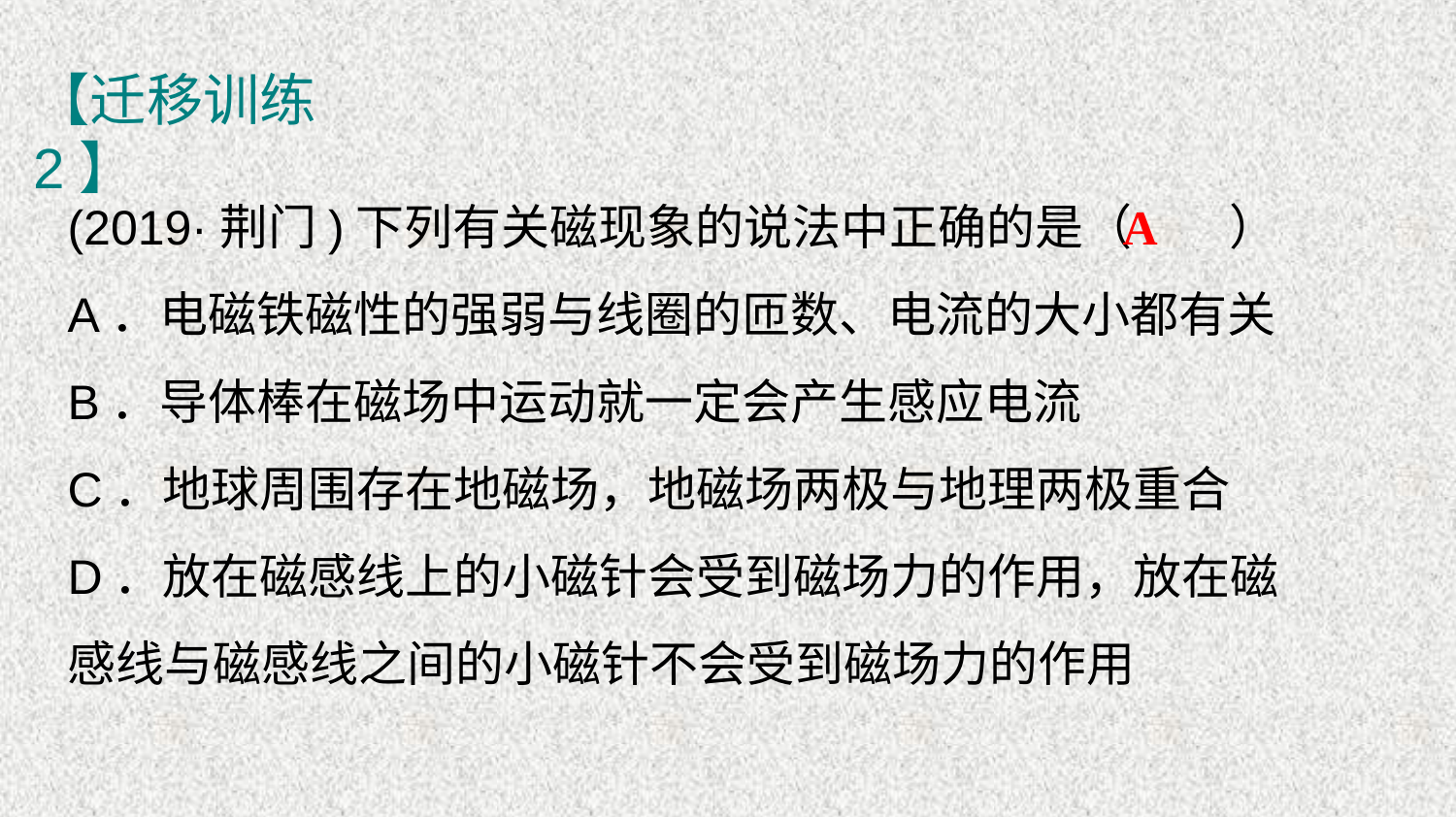

【迁移训练2】
(2019·荆门)下列有关磁现象的说法中正确的是（　　）
A．电磁铁磁性的强弱与线圈的匝数、电流的大小都有关
B．导体棒在磁场中运动就一定会产生感应电流
C．地球周围存在地磁场，地磁场两极与地理两极重合
D．放在磁感线上的小磁针会受到磁场力的作用，放在磁感线与磁感线之间的小磁针不会受到磁场力的作用
A